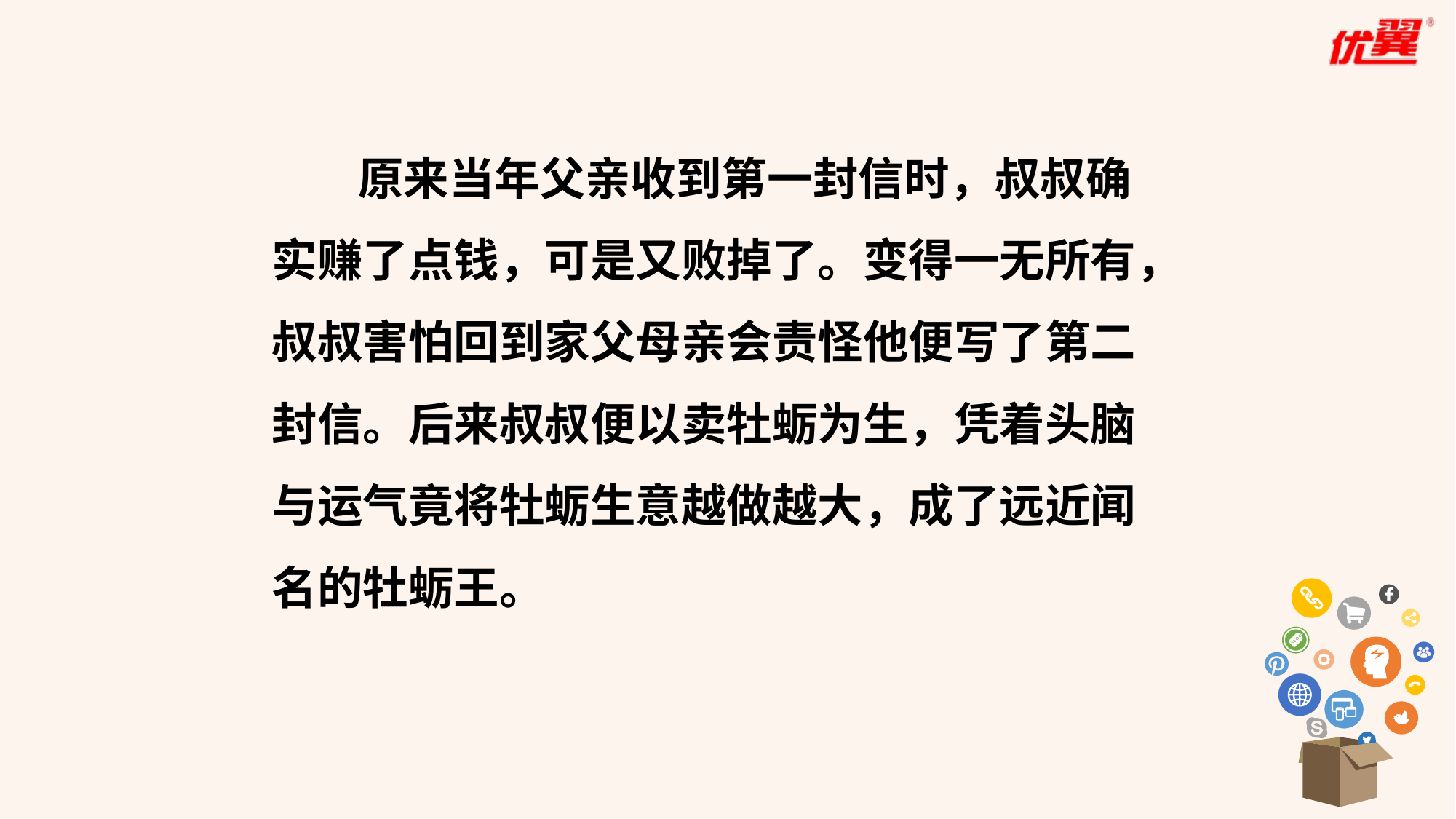

原来当年父亲收到第一封信时，叔叔确实赚了点钱，可是又败掉了。变得一无所有，叔叔害怕回到家父母亲会责怪他便写了第二封信。后来叔叔便以卖牡蛎为生，凭着头脑与运气竟将牡蛎生意越做越大，成了远近闻名的牡蛎王。